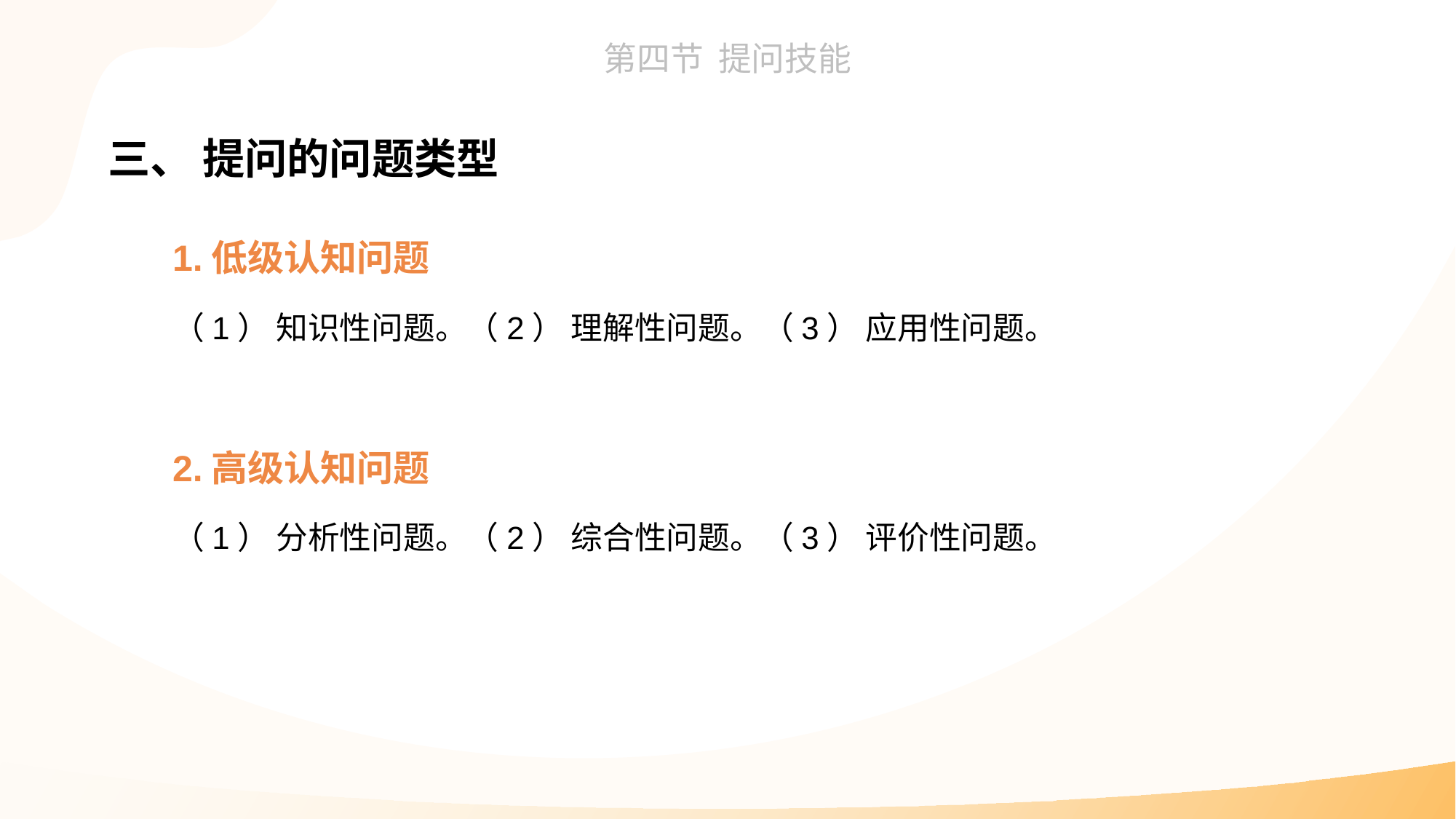

三、 提问的问题类型
1.低级认知问题
（1） 知识性问题。（2） 理解性问题。（3） 应用性问题。

2.高级认知问题
（1） 分析性问题。（2） 综合性问题。（3） 评价性问题。